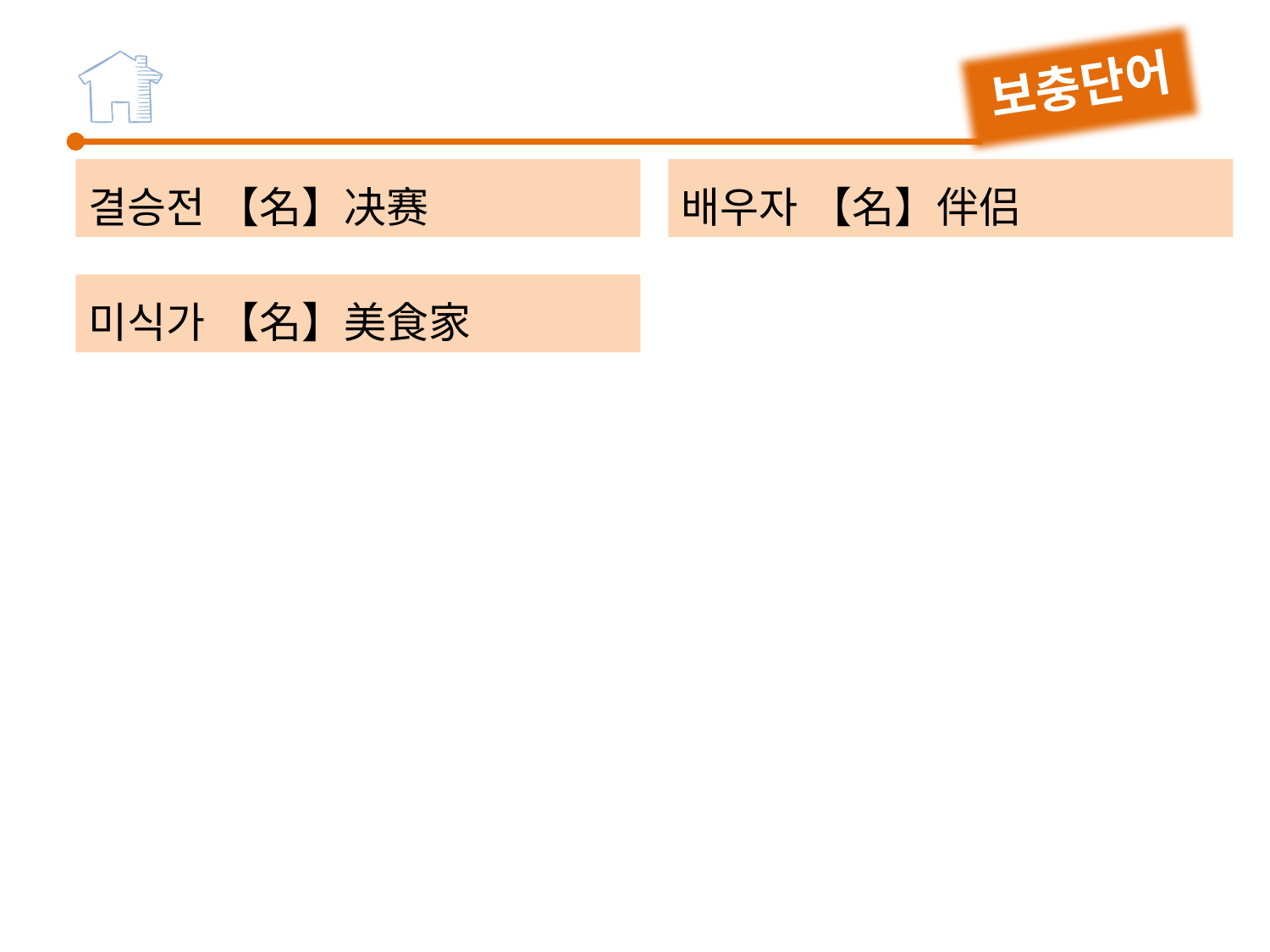

보충단어

결승전 【名】决赛
미식가 【名】美食家
배우자 【名】伴侣